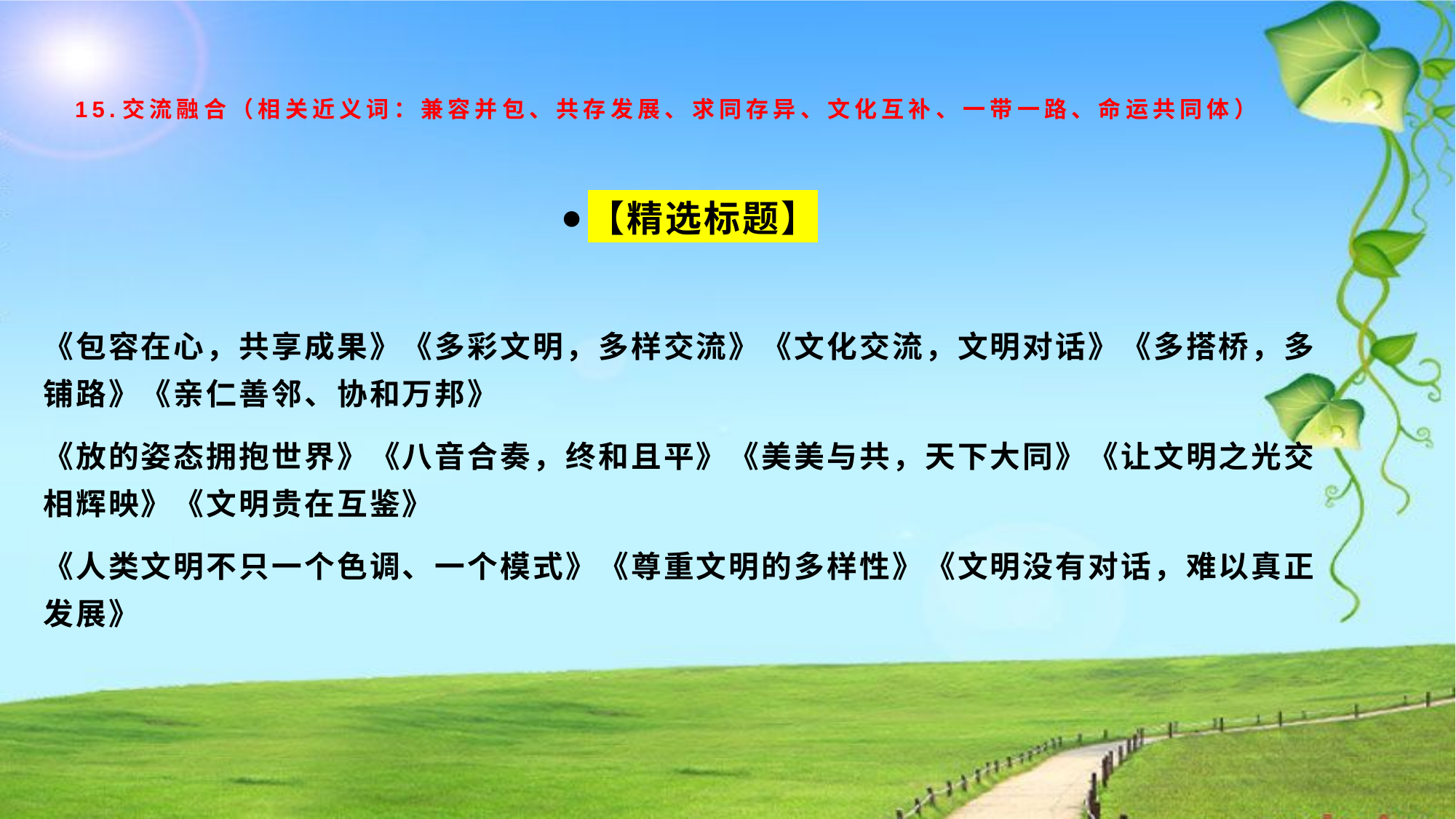

# 15.交流融合（相关近义词：兼容并包、共存发展、求同存异、文化互补、一带一路、命运共同体）
【精选标题】

《包容在心，共享成果》《多彩文明，多样交流》《文化交流，文明对话》《多搭桥，多铺路》《亲仁善邻、协和万邦》
《放的姿态拥抱世界》《八音合奏，终和且平》《美美与共，天下大同》《让文明之光交相辉映》《文明贵在互鉴》
《人类文明不只一个色调、一个模式》《尊重文明的多样性》《文明没有对话，难以真正发展》